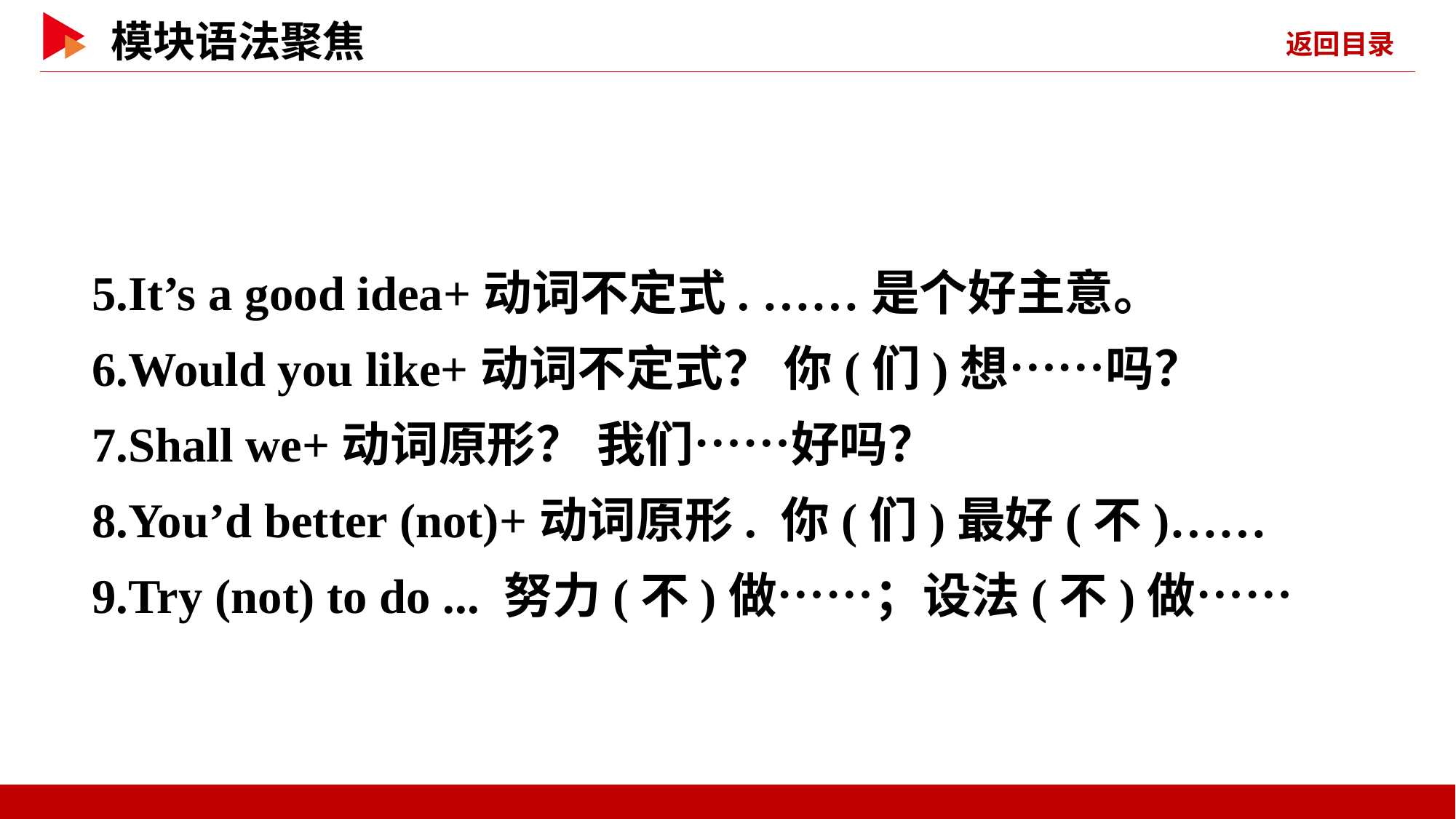

5.It’s a good idea+动词不定式. ……是个好主意。
6.Would you like+动词不定式？ 你(们)想……吗？
7.Shall we+动词原形？ 我们……好吗？
8.You’d better (not)+动词原形. 你(们)最好(不)……
9.Try (not) to do ... 努力(不)做……；设法(不)做……